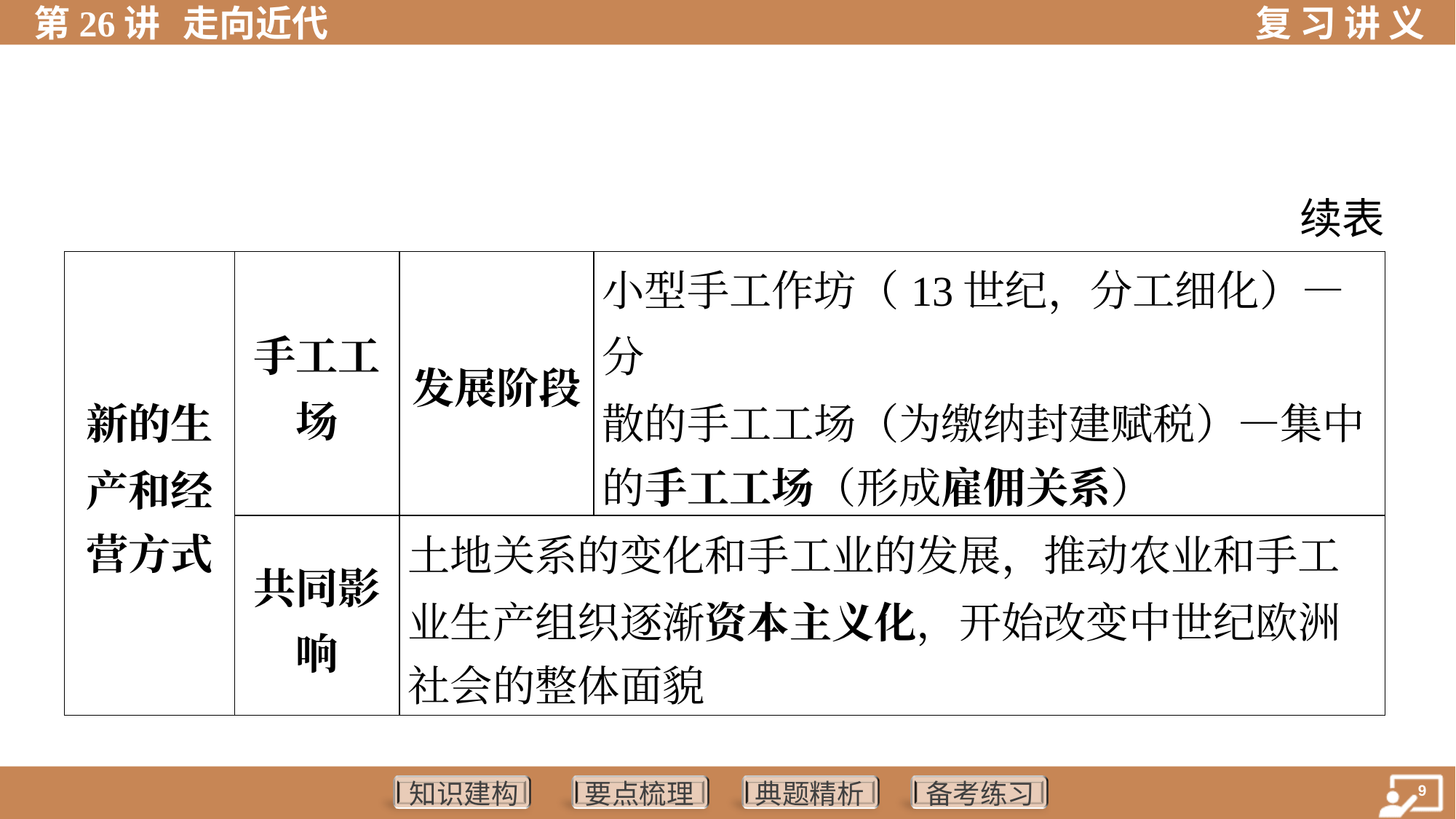

续表
| 新的生 产和经 营方式 | 手工工 场 | 发展阶段 | 小型手工作坊（13世纪，分工细化）—分 散的手工工场（为缴纳封建赋税）—集中 的手工工场（形成雇佣关系） |
| --- | --- | --- | --- |
|  | 共同影 响 | 土地关系的变化和手工业的发展，推动农业和手工 业生产组织逐渐资本主义化，开始改变中世纪欧洲 社会的整体面貌 |  |